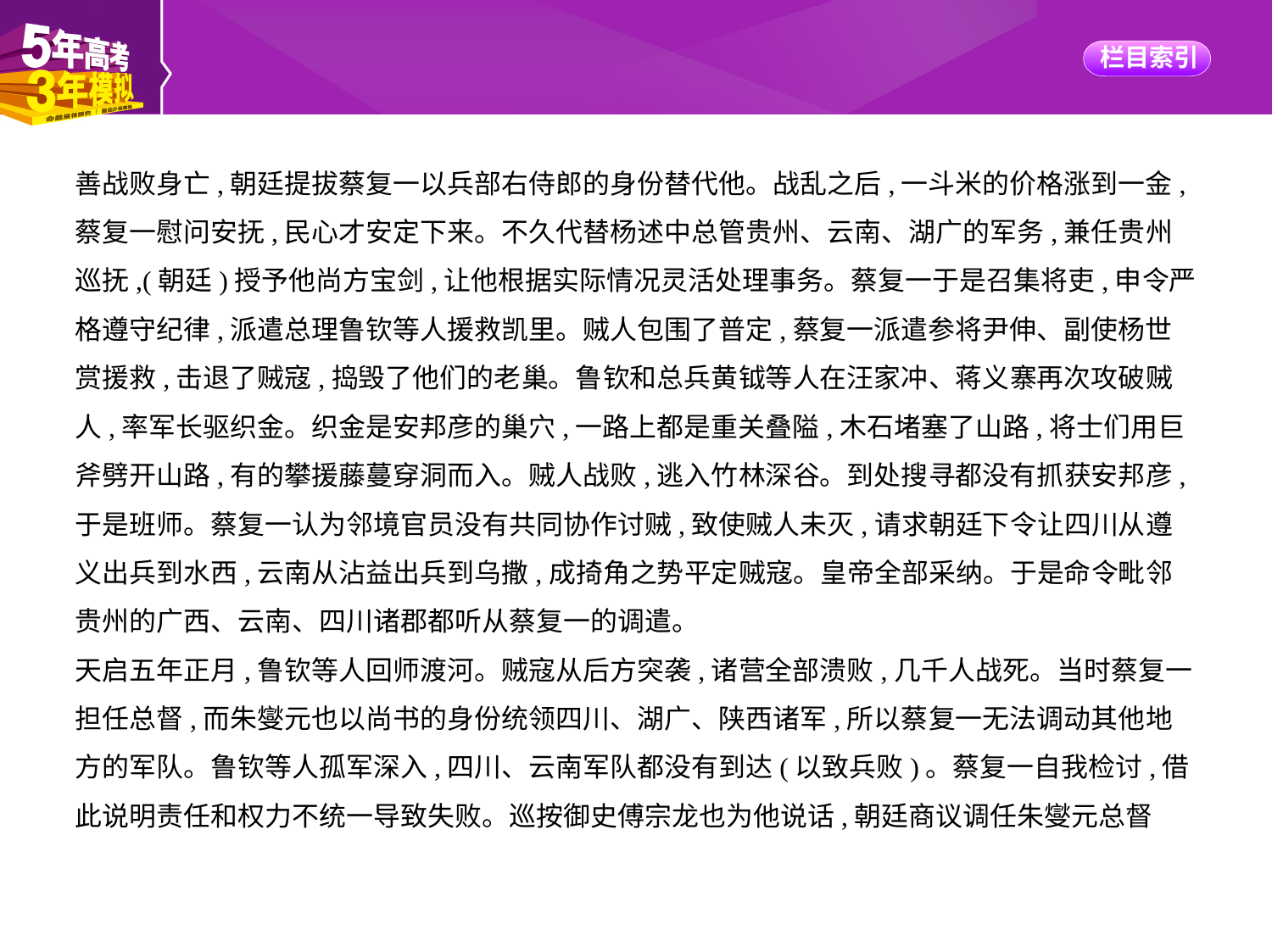

善战败身亡,朝廷提拔蔡复一以兵部右侍郎的身份替代他。战乱之后,一斗米的价格涨到一金,
蔡复一慰问安抚,民心才安定下来。不久代替杨述中总管贵州、云南、湖广的军务,兼任贵州
巡抚,(朝廷)授予他尚方宝剑,让他根据实际情况灵活处理事务。蔡复一于是召集将吏,申令严
格遵守纪律,派遣总理鲁钦等人援救凯里。贼人包围了普定,蔡复一派遣参将尹伸、副使杨世
赏援救,击退了贼寇,捣毁了他们的老巢。鲁钦和总兵黄钺等人在汪家冲、蒋义寨再次攻破贼
人,率军长驱织金。织金是安邦彦的巢穴,一路上都是重关叠隘,木石堵塞了山路,将士们用巨
斧劈开山路,有的攀援藤蔓穿洞而入。贼人战败,逃入竹林深谷。到处搜寻都没有抓获安邦彦,
于是班师。蔡复一认为邻境官员没有共同协作讨贼,致使贼人未灭,请求朝廷下令让四川从遵
义出兵到水西,云南从沾益出兵到乌撒,成掎角之势平定贼寇。皇帝全部采纳。于是命令毗邻
贵州的广西、云南、四川诸郡都听从蔡复一的调遣。
天启五年正月,鲁钦等人回师渡河。贼寇从后方突袭,诸营全部溃败,几千人战死。当时蔡复一
担任总督,而朱燮元也以尚书的身份统领四川、湖广、陕西诸军,所以蔡复一无法调动其他地
方的军队。鲁钦等人孤军深入,四川、云南军队都没有到达(以致兵败)。蔡复一自我检讨,借
此说明责任和权力不统一导致失败。巡按御史傅宗龙也为他说话,朝廷商议调任朱燮元总督